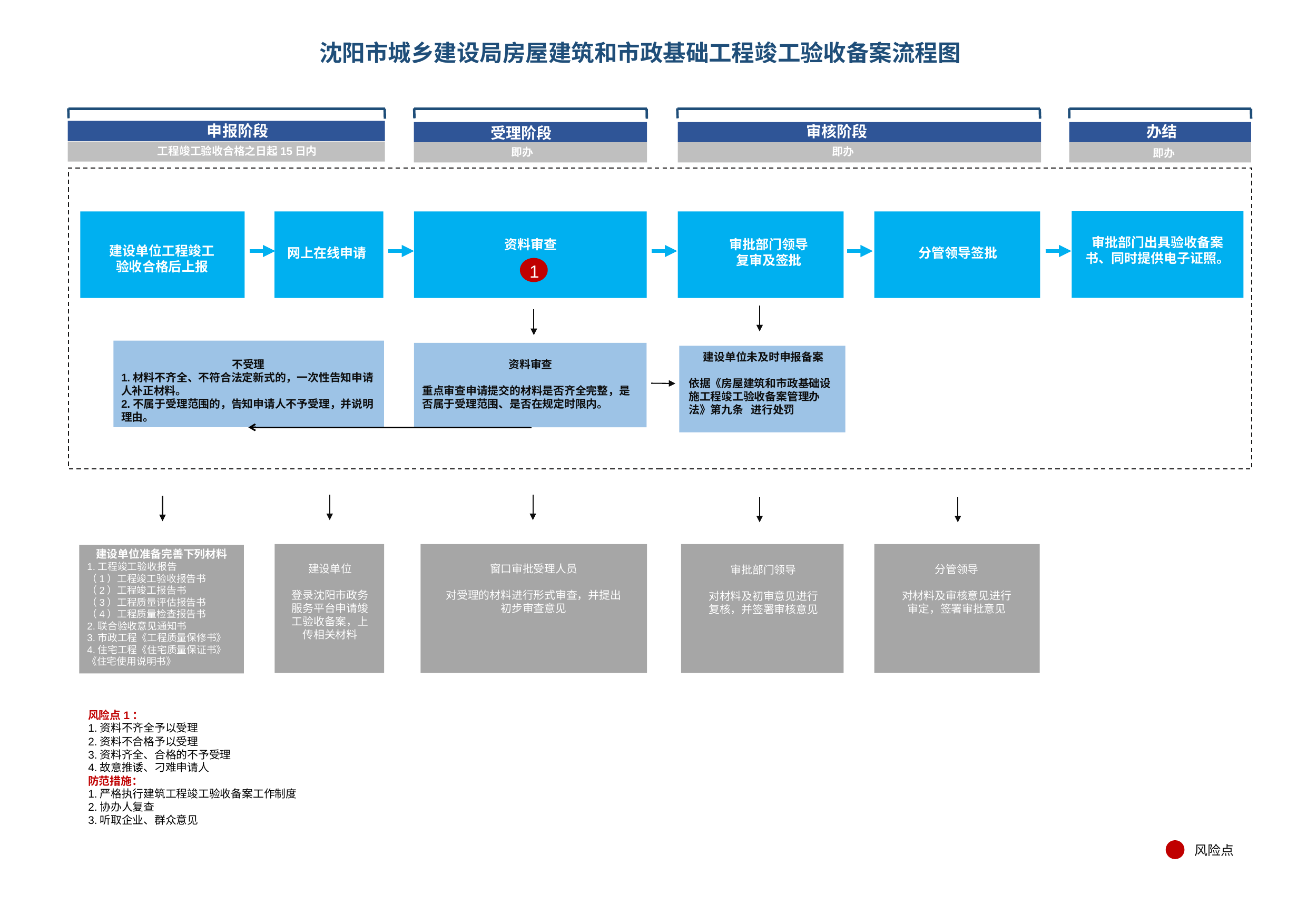

# 沈阳市城乡建设局房屋建筑和市政基础工程竣工验收备案流程图
申报阶段
审核阶段
办结
受理阶段

工程竣工验收合格之日起15日内
即办
即办
即办

审批部门出具验收备案书、同时提供电子证照。
资料审查
审批部门领导
复审及签批
建设单位工程竣工
验收合格后上报
分管领导签批
网上在线申请
1

不受理
1.材料不齐全、不符合法定新式的，一次性告知申请人补正材料。
2.不属于受理范围的，告知申请人不予受理，并说明理由。

资料审查

重点审查申请提交的材料是否齐全完整，是否属于受理范围、是否在规定时限内。

建设单位未及时申报备案

依据《房屋建筑和市政基础设施工程竣工验收备案管理办法》第九条   进行处罚
建设单位准备完善下列材料
1.工程竣工验收报告
（1）工程竣工验收报告书
（2）工程竣工报告书
（3）工程质量评估报告书
（4）工程质量检查报告书
2.联合验收意见通知书
3.市政工程《工程质量保修书》
4.住宅工程《住宅质量保证书》《住宅使用说明书》

窗口审批受理人员

对受理的材料进行形式审查，并提出
初步审查意见

建设单位

登录沈阳市政务
服务平台申请竣
工验收备案，上
传相关材料

分管领导

对材料及审核意见进行
审定，签署审批意见

审批部门领导

对材料及初审意见进行
复核，并签署审核意见
风险点1：
1.资料不齐全予以受理
2.资料不合格予以受理
3.资料齐全、合格的不予受理
4.故意推诿、刁难申请人
防范措施：
1.严格执行建筑工程竣工验收备案工作制度
2.协办人复查
3.听取企业、群众意见
风险点